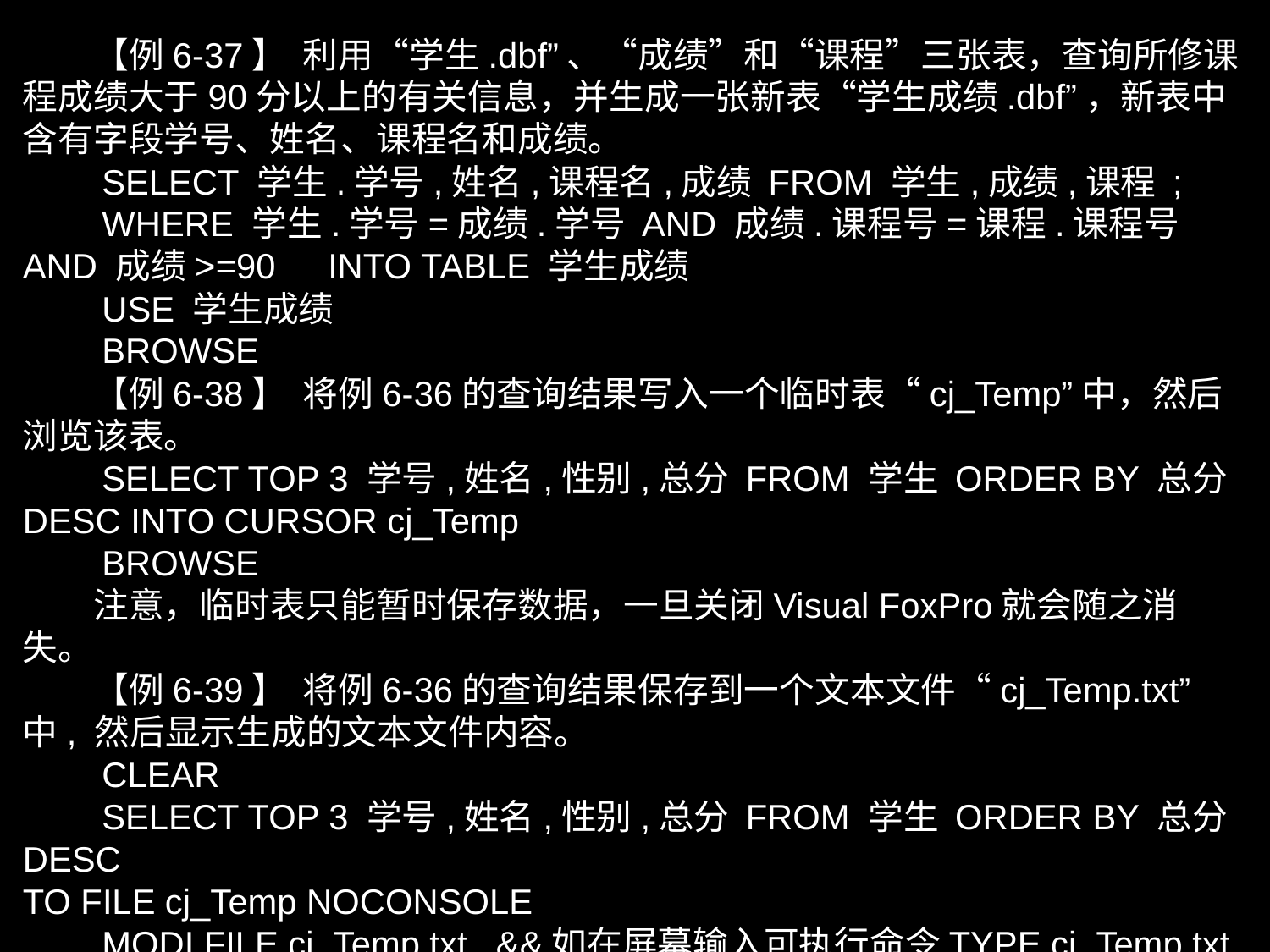

【例6-37】  利用“学生.dbf”、“成绩”和“课程”三张表，查询所修课程成绩大于90分以上的有关信息，并生成一张新表“学生成绩.dbf”，新表中含有字段学号、姓名、课程名和成绩。
　　SELECT 学生.学号,姓名,课程名,成绩 FROM 学生,成绩,课程 ;
　　WHERE 学生.学号=成绩.学号 AND 成绩.课程号=课程.课程号 AND 成绩>=90　INTO TABLE 学生成绩
　　USE 学生成绩
　　BROWSE
　　【例6-38】  将例6-36的查询结果写入一个临时表“cj_Temp”中，然后浏览该表。
　　SELECT TOP 3 学号,姓名,性别,总分 FROM 学生 ORDER BY 总分 DESC INTO CURSOR cj_Temp
　　BROWSE
　　注意，临时表只能暂时保存数据，一旦关闭Visual FoxPro就会随之消失。
　　【例6-39】  将例6-36的查询结果保存到一个文本文件“cj_Temp.txt”中, 然后显示生成的文本文件内容。
　　CLEAR
　　SELECT TOP 3 学号,姓名,性别,总分 FROM 学生 ORDER BY 总分 DESC
TO FILE cj_Temp NOCONSOLE
　　MODI FILE cj_Temp.txt   &&如在屏幕输入可执行命令TYPE cj_Temp.txt